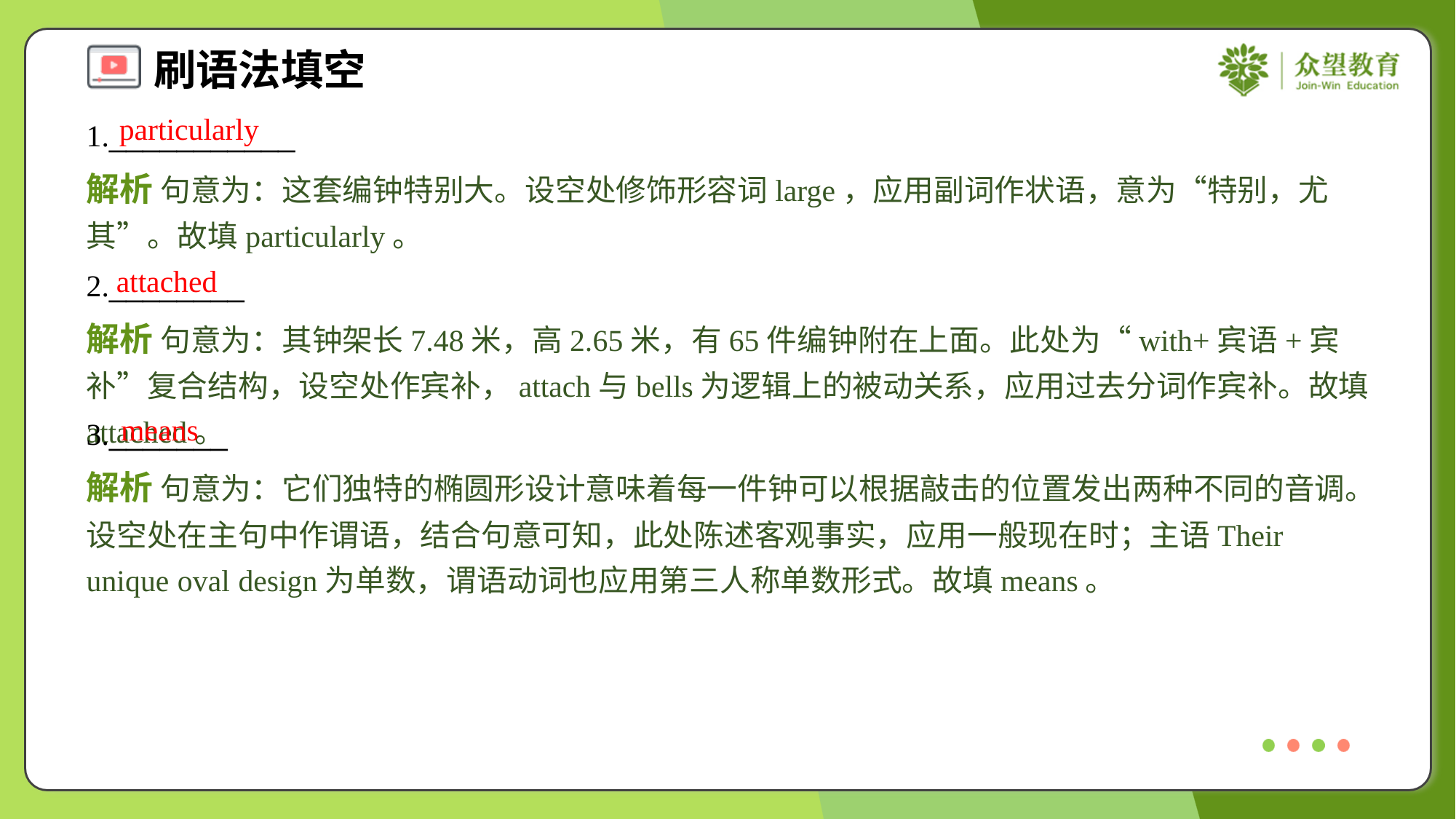

particularly
1.___________
解析 句意为：这套编钟特别大。设空处修饰形容词large，应用副词作状语，意为“特别，尤其”。故填particularly。
attached
2.________
解析 句意为：其钟架长7.48米，高2.65米，有65件编钟附在上面。此处为“with+宾语+宾补”复合结构，设空处作宾补，attach与bells为逻辑上的被动关系，应用过去分词作宾补。故填attached。
means
3._______
解析 句意为：它们独特的椭圆形设计意味着每一件钟可以根据敲击的位置发出两种不同的音调。设空处在主句中作谓语，结合句意可知，此处陈述客观事实，应用一般现在时；主语Their unique oval design为单数，谓语动词也应用第三人称单数形式。故填means。